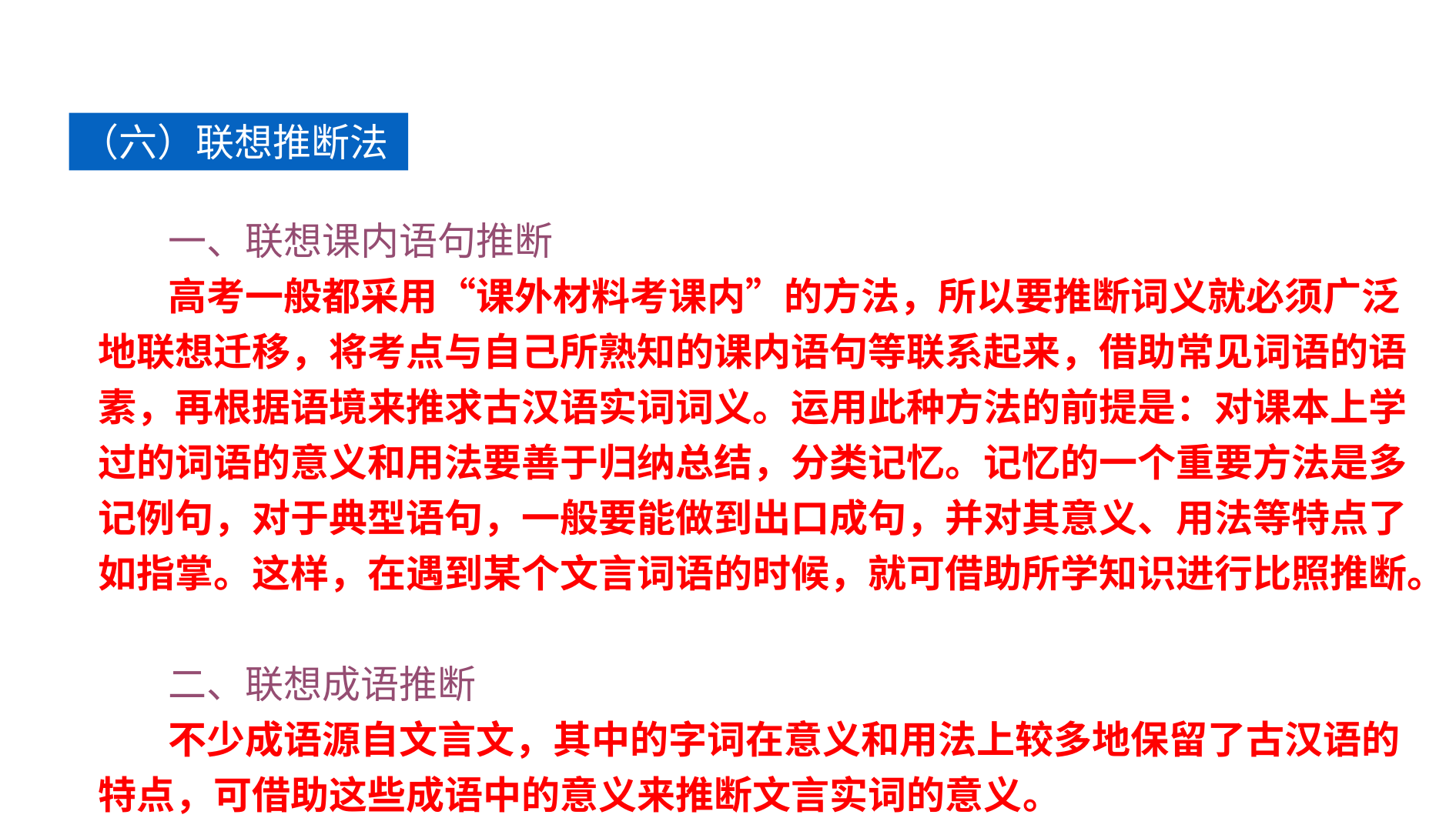

（六）联想推断法
       一、联想课内语句推断
       高考一般都采用“课外材料考课内”的方法，所以要推断词义就必须广泛地联想迁移，将考点与自己所熟知的课内语句等联系起来，借助常见词语的语素，再根据语境来推求古汉语实词词义。运用此种方法的前提是：对课本上学过的词语的意义和用法要善于归纳总结，分类记忆。记忆的一个重要方法是多记例句，对于典型语句，一般要能做到出口成句，并对其意义、用法等特点了如指掌。这样，在遇到某个文言词语的时候，就可借助所学知识进行比照推断。
       二、联想成语推断
       不少成语源自文言文，其中的字词在意义和用法上较多地保留了古汉语的特点，可借助这些成语中的意义来推断文言实词的意义。